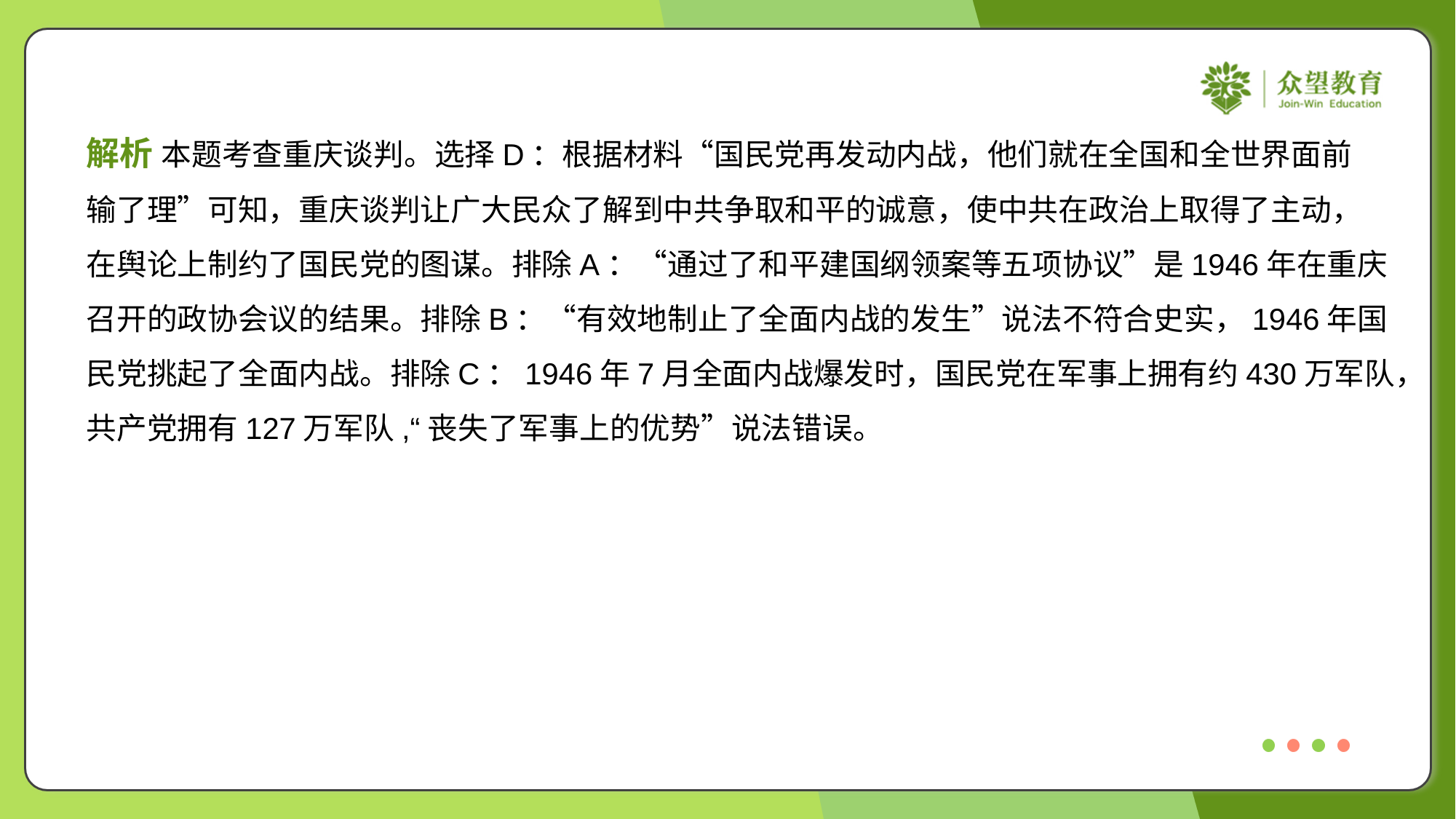

解析 本题考查重庆谈判。选择D：根据材料“国民党再发动内战，他们就在全国和全世界面前
输了理”可知，重庆谈判让广大民众了解到中共争取和平的诚意，使中共在政治上取得了主动，
在舆论上制约了国民党的图谋。排除A：“通过了和平建国纲领案等五项协议”是1946年在重庆
召开的政协会议的结果。排除B：“有效地制止了全面内战的发生”说法不符合史实，1946年国
民党挑起了全面内战。排除C：1946年7月全面内战爆发时，国民党在军事上拥有约430万军队，
共产党拥有127万军队,“丧失了军事上的优势”说法错误。